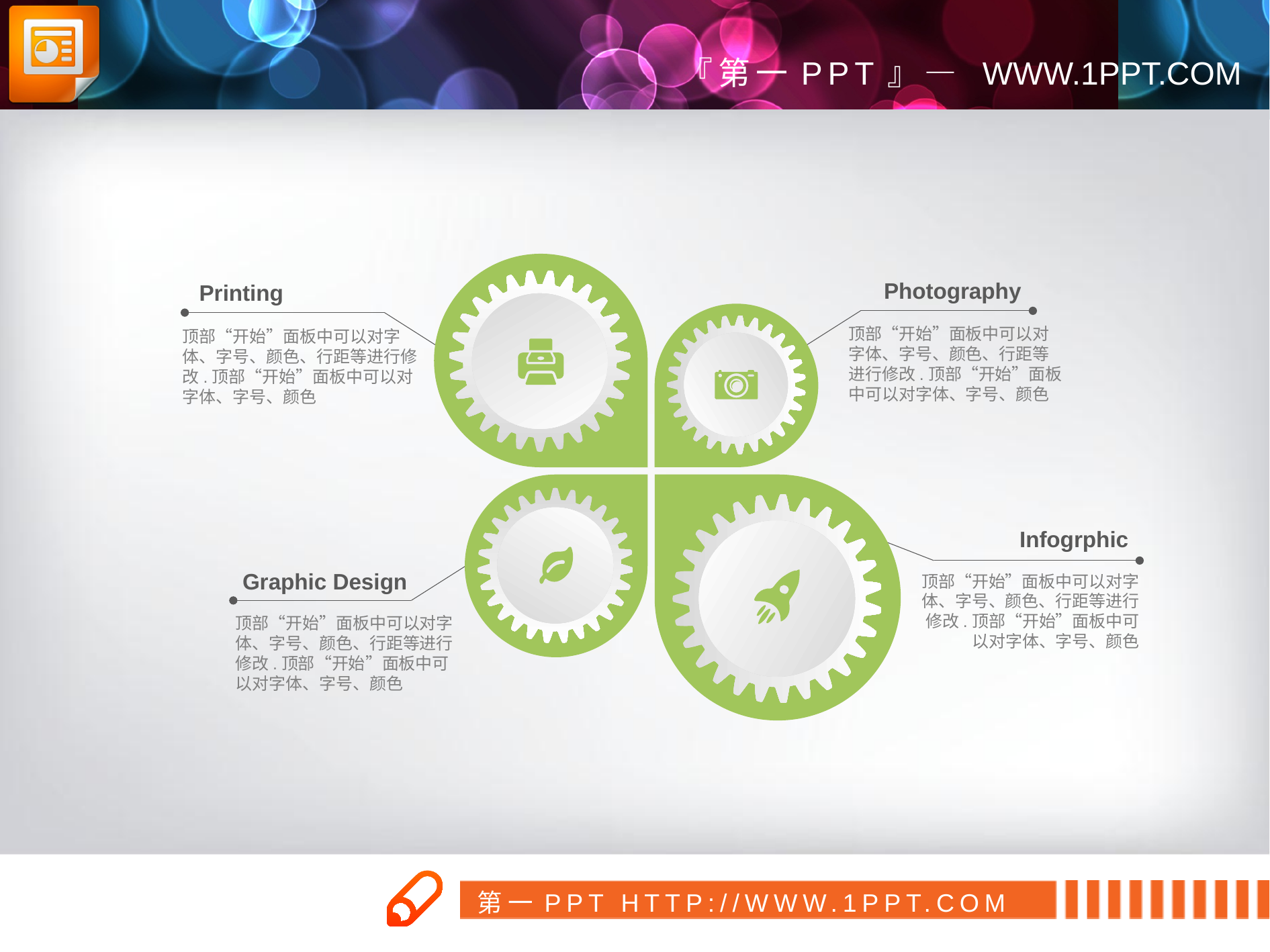

Photography
Printing

顶部“开始”面板中可以对字体、字号、颜色、行距等进行修改.顶部“开始”面板中可以对字体、字号、颜色
顶部“开始”面板中可以对字体、字号、颜色、行距等进行修改.顶部“开始”面板中可以对字体、字号、颜色

Infogrphic
Graphic Design
顶部“开始”面板中可以对字体、字号、颜色、行距等进行修改.顶部“开始”面板中可以对字体、字号、颜色
顶部“开始”面板中可以对字体、字号、颜色、行距等进行修改.顶部“开始”面板中可以对字体、字号、颜色